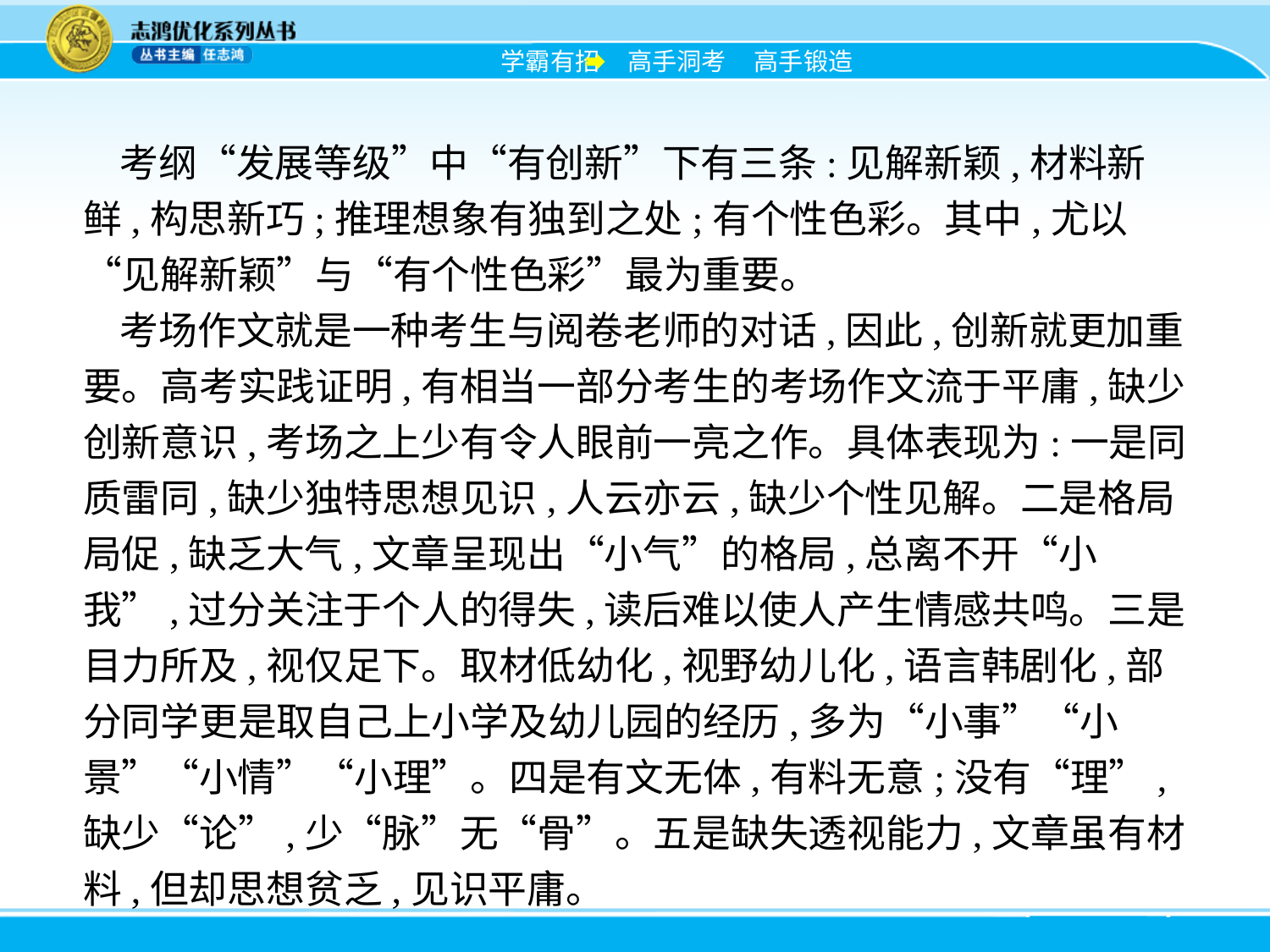

考纲“发展等级”中“有创新”下有三条:见解新颖,材料新鲜,构思新巧;推理想象有独到之处;有个性色彩。其中,尤以“见解新颖”与“有个性色彩”最为重要。
考场作文就是一种考生与阅卷老师的对话,因此,创新就更加重要。高考实践证明,有相当一部分考生的考场作文流于平庸,缺少创新意识,考场之上少有令人眼前一亮之作。具体表现为:一是同质雷同,缺少独特思想见识,人云亦云,缺少个性见解。二是格局局促,缺乏大气,文章呈现出“小气”的格局,总离不开“小我”,过分关注于个人的得失,读后难以使人产生情感共鸣。三是目力所及,视仅足下。取材低幼化,视野幼儿化,语言韩剧化,部分同学更是取自己上小学及幼儿园的经历,多为“小事”“小景”“小情”“小理”。四是有文无体,有料无意;没有“理”,缺少“论”,少“脉”无“骨”。五是缺失透视能力,文章虽有材料,但却思想贫乏,见识平庸。